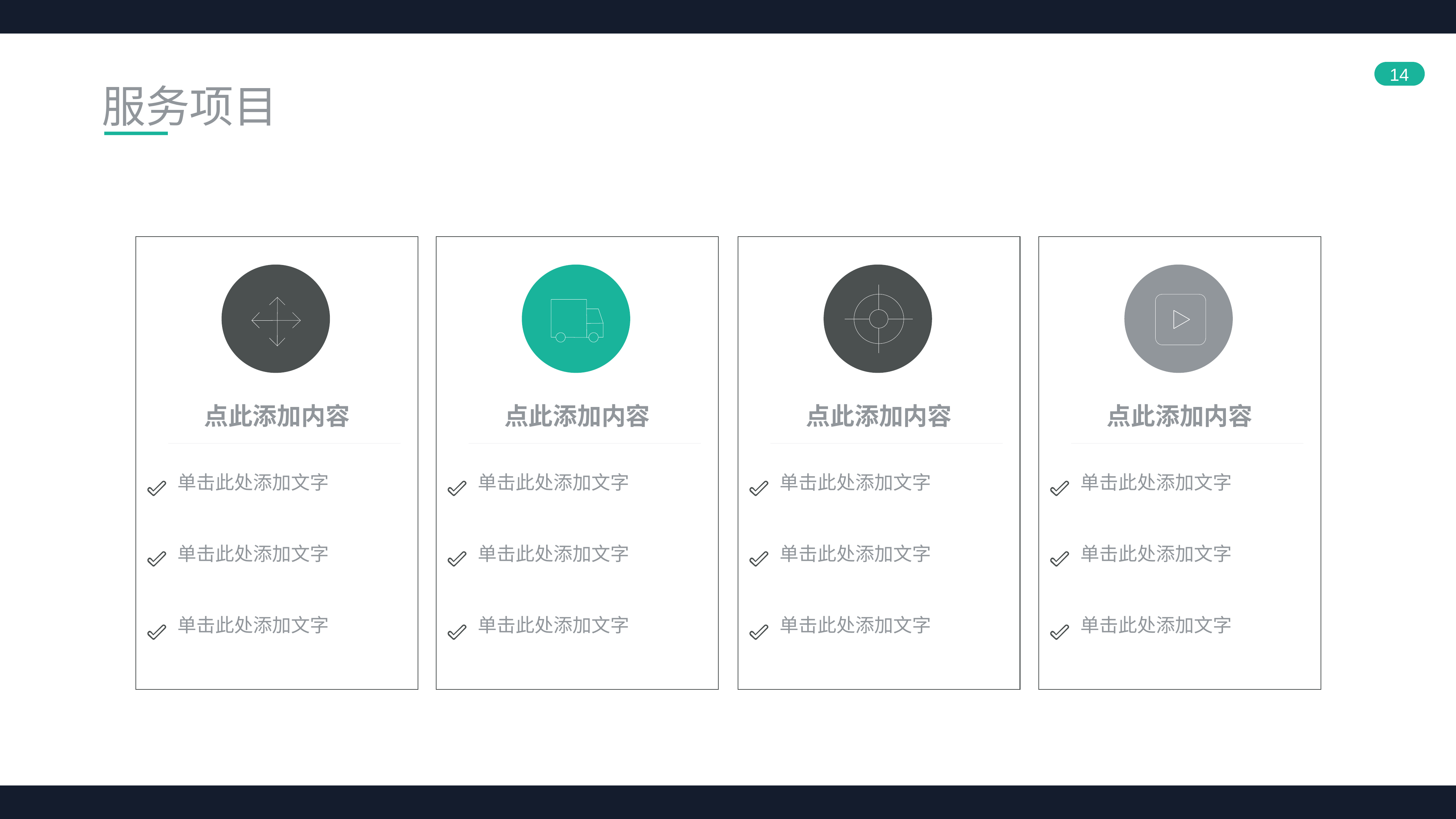

服务项目

点此添加内容
点此添加内容
点此添加内容
点此添加内容
单击此处添加文字
单击此处添加文字
单击此处添加文字
单击此处添加文字

单击此处添加文字
单击此处添加文字
单击此处添加文字
单击此处添加文字

单击此处添加文字
单击此处添加文字
单击此处添加文字
单击此处添加文字